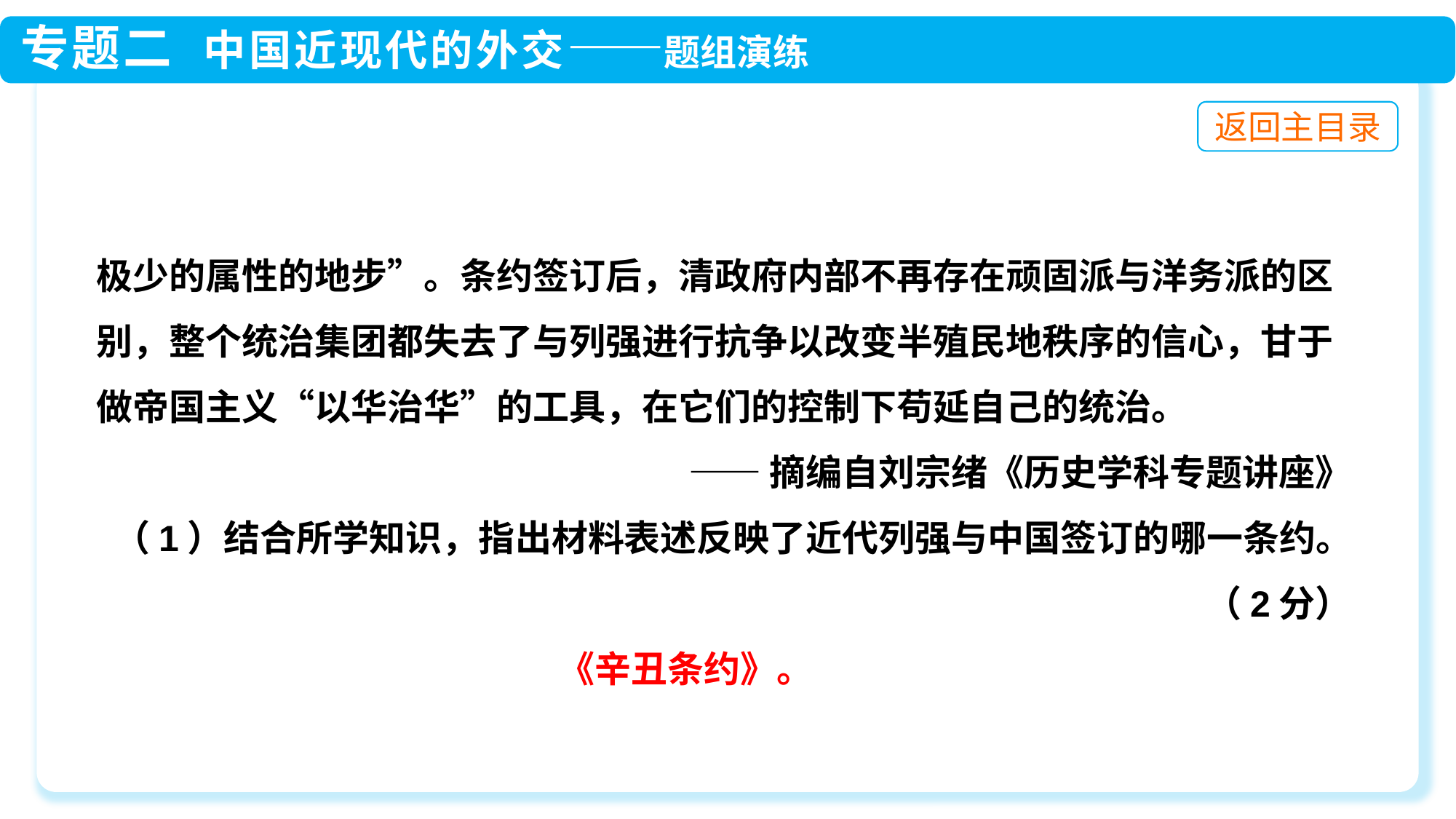

极少的属性的地步”。条约签订后，清政府内部不再存在顽固派与洋务派的区别，整个统治集团都失去了与列强进行抗争以改变半殖民地秩序的信心，甘于做帝国主义“以华治华”的工具，在它们的控制下苟延自己的统治。
——摘编自刘宗绪《历史学科专题讲座》
（1）结合所学知识，指出材料表述反映了近代列强与中国签订的哪一条约。（2分）
《辛丑条约》。